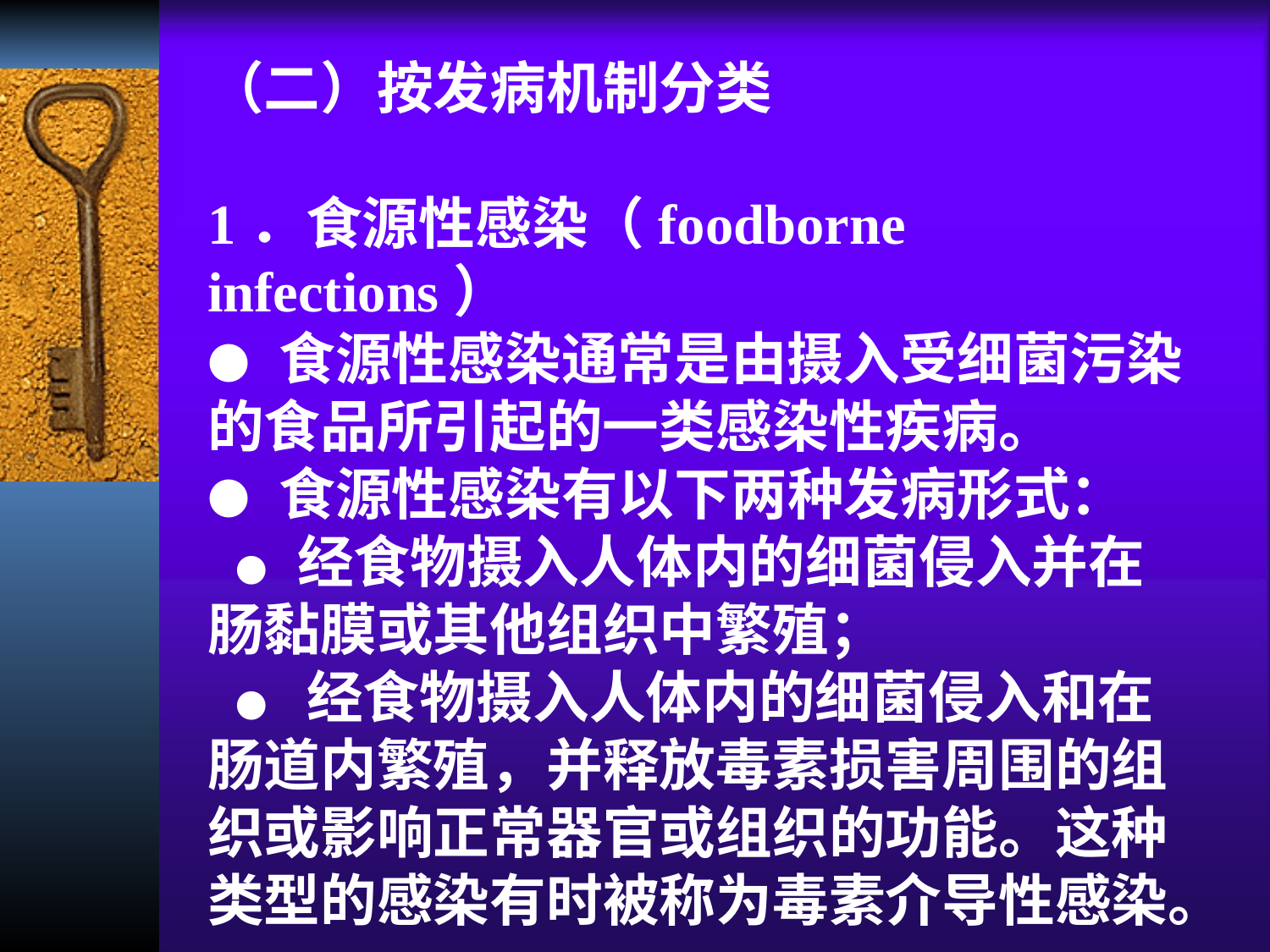

（二）按发病机制分类

1．食源性感染（foodborne infections）
●  食源性感染通常是由摄入受细菌污染的食品所引起的一类感染性疾病。
●  食源性感染有以下两种发病形式：
    ●   经食物摄入人体内的细菌侵入并在肠黏膜或其他组织中繁殖；
    ●   经食物摄入人体内的细菌侵入和在肠道内繁殖，并释放毒素损害周围的组织或影响正常器官或组织的功能。这种类型的感染有时被称为毒素介导性感染。